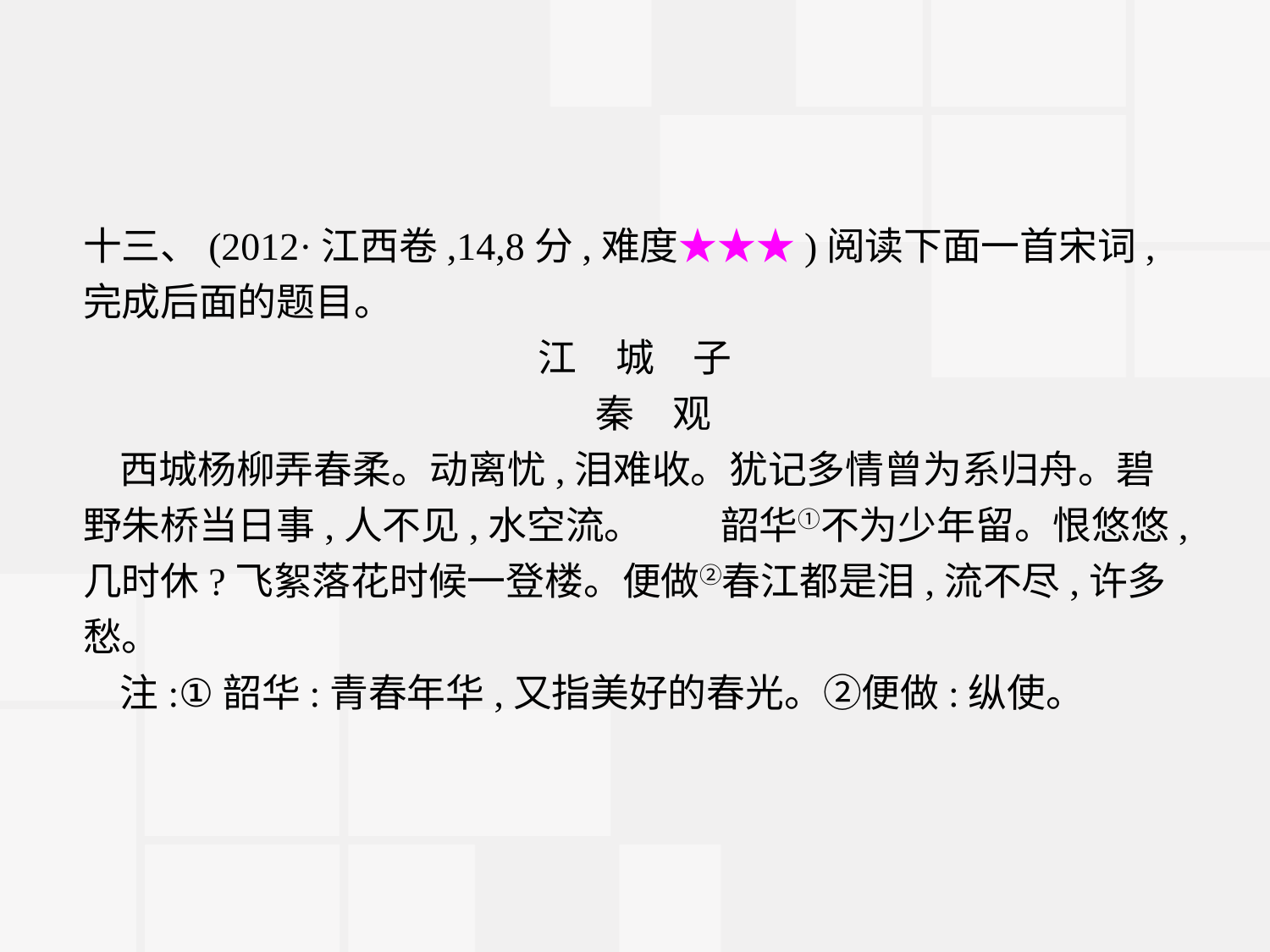

十三、(2012·江西卷,14,8分,难度★★★)阅读下面一首宋词,完成后面的题目。
江　城　子
秦　观
西城杨柳弄春柔。动离忧,泪难收。犹记多情曾为系归舟。碧野朱桥当日事,人不见,水空流。　　韶华①不为少年留。恨悠悠,几时休?飞絮落花时候一登楼。便做②春江都是泪,流不尽,许多愁。
注:①韶华:青春年华,又指美好的春光。②便做:纵使。